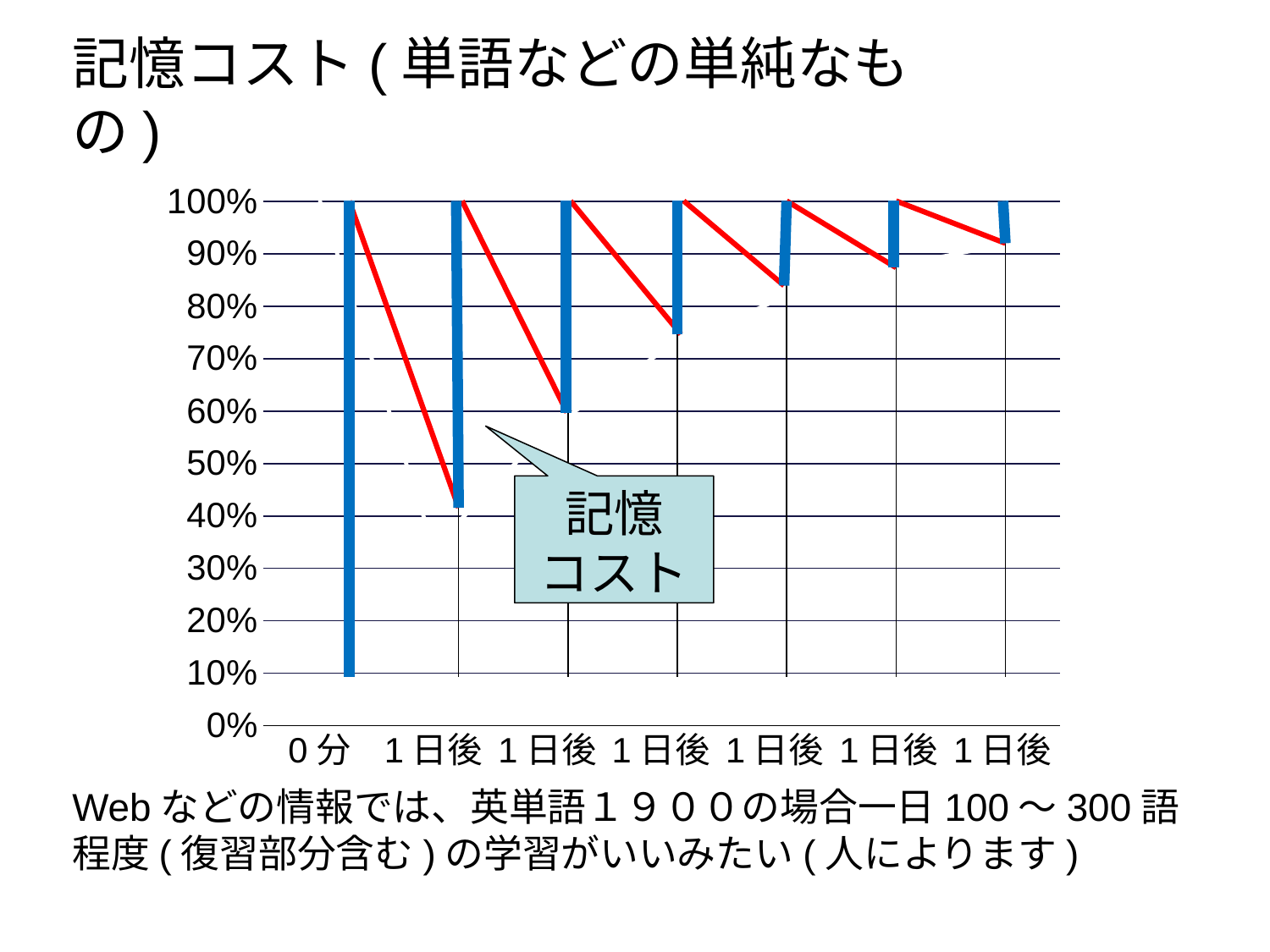

記憶コスト(単語などの単純なもの)

### Chart

| Category |  |
|---|---|
| 0分 | 1.0 |
| 1日後 | 0.34 |
| 1日後 | 0.5644 |
| 1日後 | 0.712504 |
| 1日後 | 0.8102526400000001 |
| 1日後 | 0.8747667424000001 |
| 1日後 | 0.917346049984 |
記憶
コスト
Webなどの情報では、英単語１９００の場合一日100～300語
程度(復習部分含む)の学習がいいみたい(人によります)